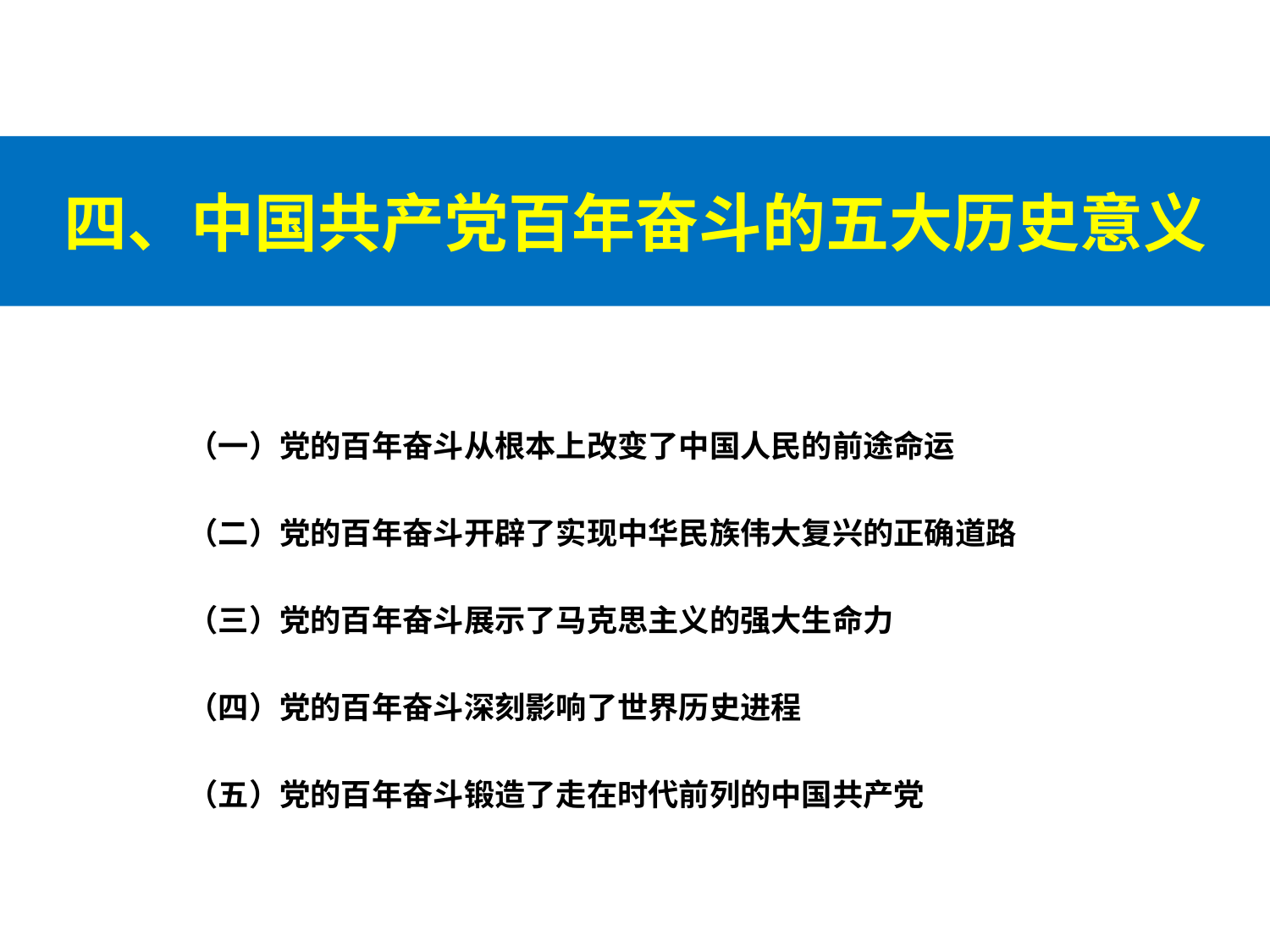

# 四、中国共产党百年奋斗的五大历史意义
（一）党的百年奋斗从根本上改变了中国人民的前途命运
（二）党的百年奋斗开辟了实现中华民族伟大复兴的正确道路
（三）党的百年奋斗展示了马克思主义的强大生命力
（四）党的百年奋斗深刻影响了世界历史进程
（五）党的百年奋斗锻造了走在时代前列的中国共产党